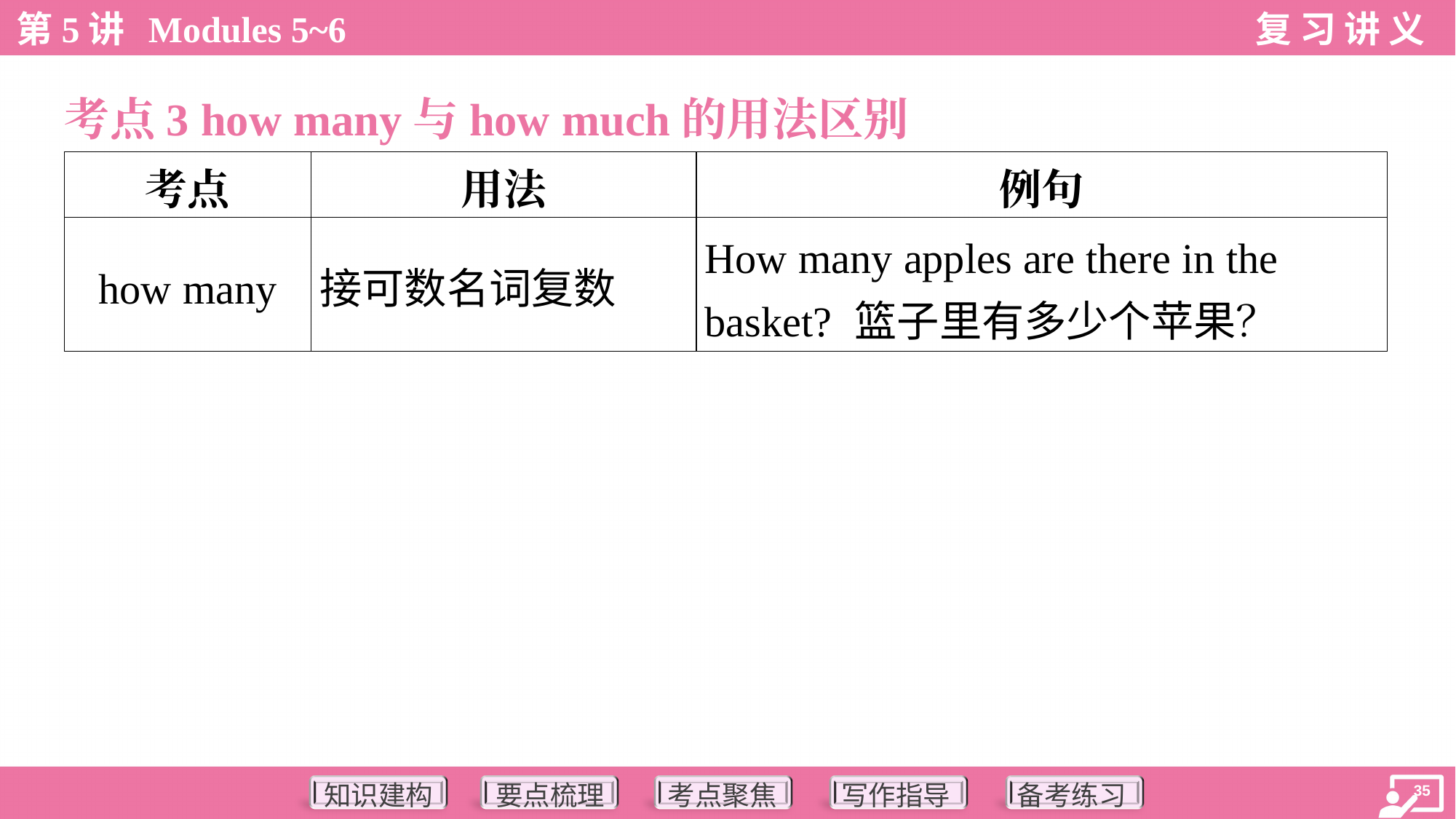

考点3 how many与how much的用法区别
| 考点 | 用法 | 例句 |
| --- | --- | --- |
| how many | 接可数名词复数 | How many apples are there in the basket? 篮子里有多少个苹果？ |